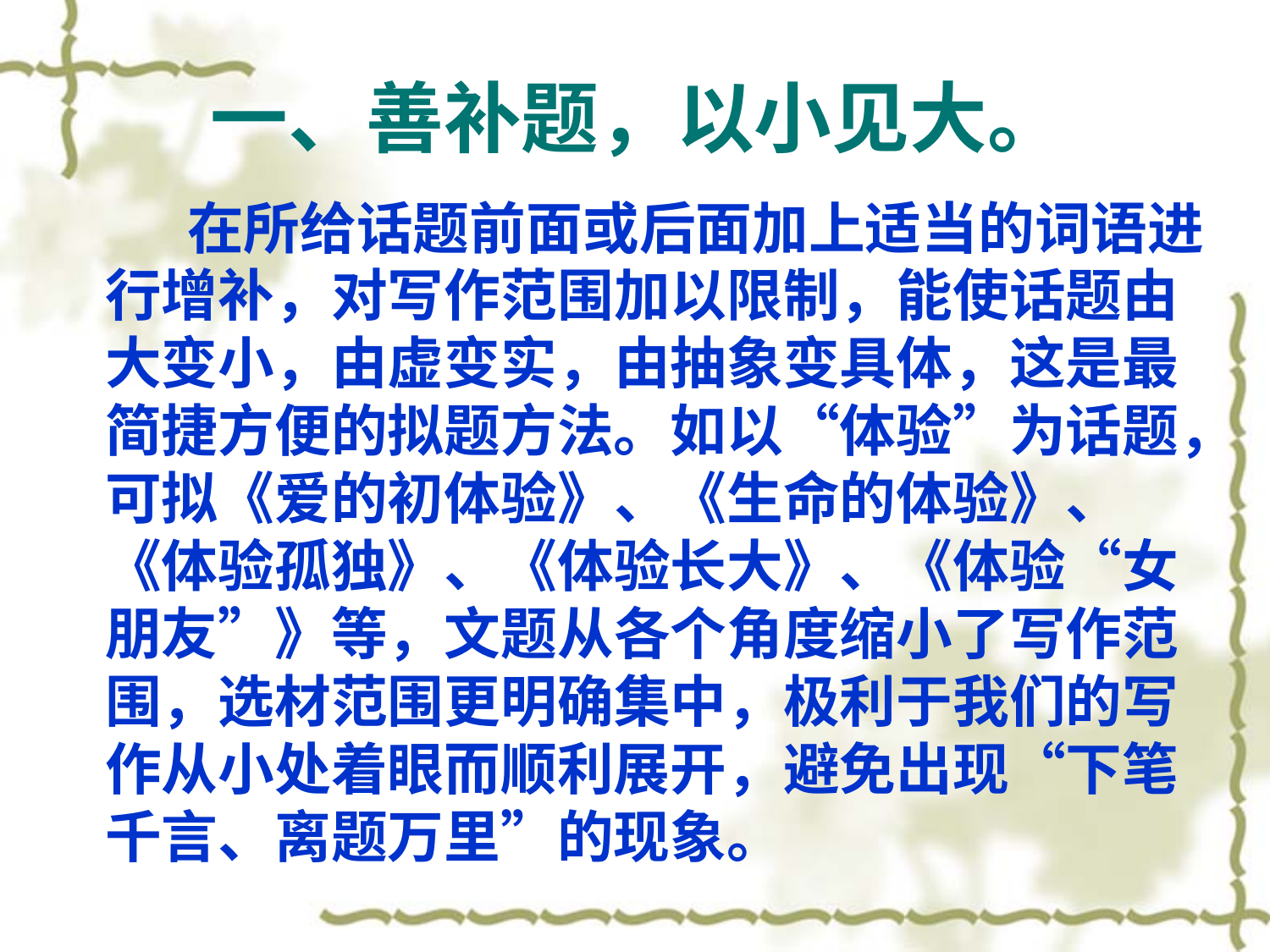

# 一、善补题，以小见大。
         在所给话题前面或后面加上适当的词语进行增补，对写作范围加以限制，能使话题由大变小，由虚变实，由抽象变具体，这是最简捷方便的拟题方法。如以“体验”为话题，可拟《爱的初体验》、《生命的体验》、《体验孤独》、《体验长大》、《体验“女朋友”》等，文题从各个角度缩小了写作范围，选材范围更明确集中，极利于我们的写作从小处着眼而顺利展开，避免出现“下笔千言、离题万里”的现象。
170